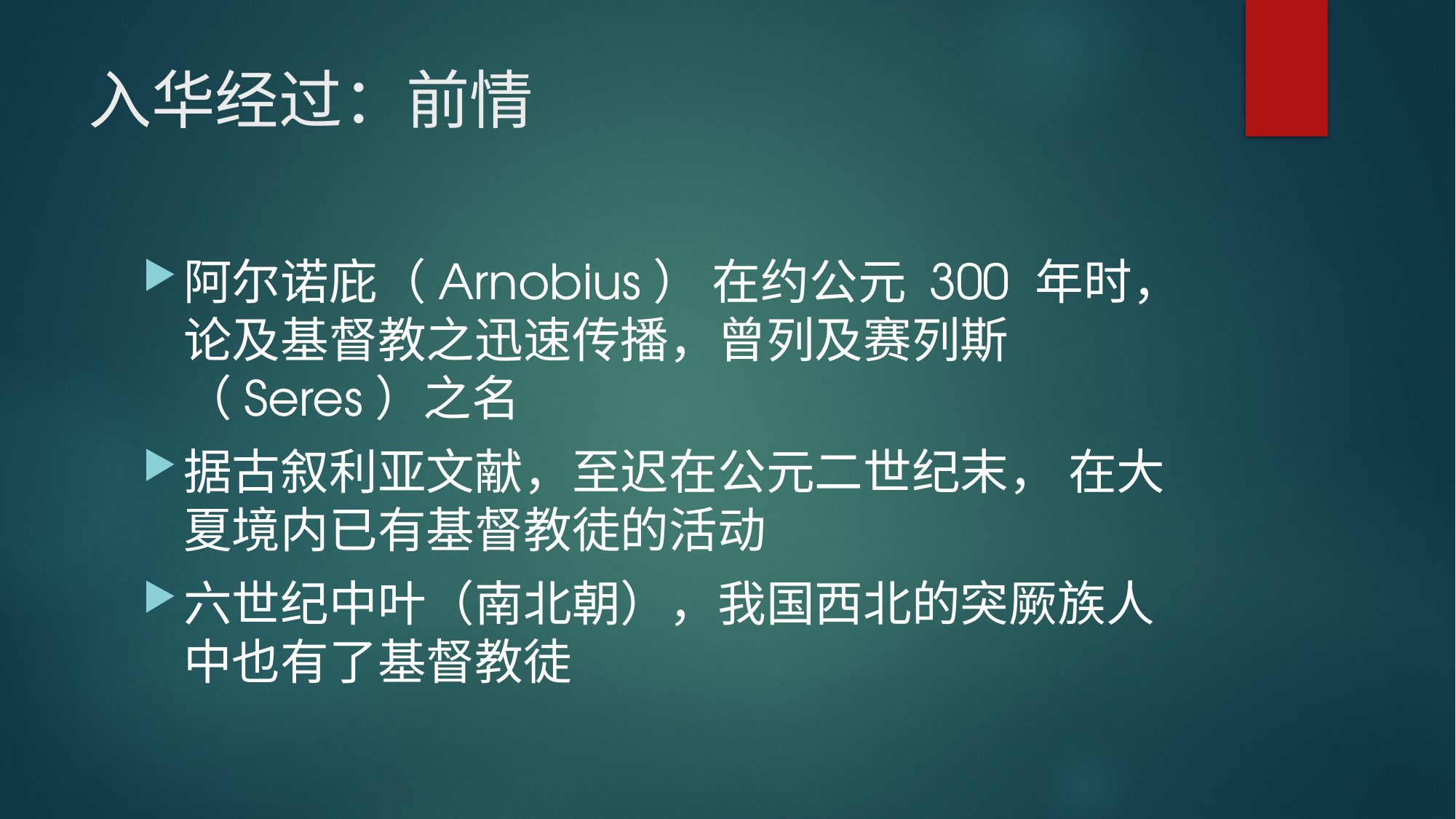

# 入华经过：前情
阿尔诺庇（Arnobius） 在约公元 300 年时， 论及基督教之迅速传播，曾列及赛列斯 （Seres）之名
据古叙利亚文献，至迟在公元二世纪末， 在大夏境内已有基督教徒的活动
六世纪中叶（南北朝），我国西北的突厥族人中也有了基督教徒